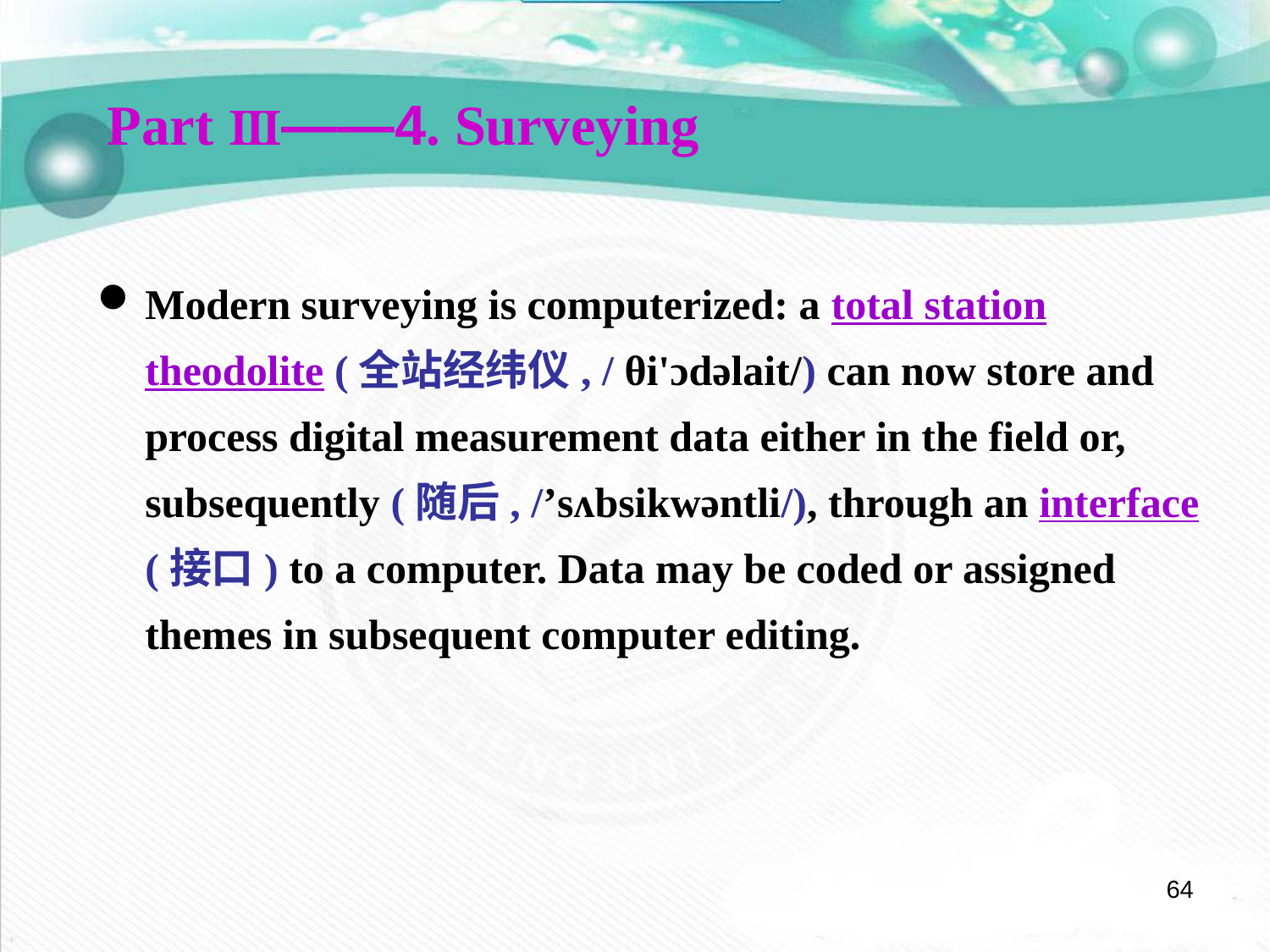

Part Ⅲ——4. Surveying
Modern surveying is computerized: a total station theodolite (全站经纬仪, / θi'ɔdəlait/) can now store and process digital measurement data either in the field or, subsequently (随后, /’sʌbsikwəntli/), through an interface (接口) to a computer. Data may be coded or assigned themes in subsequent computer editing.
64